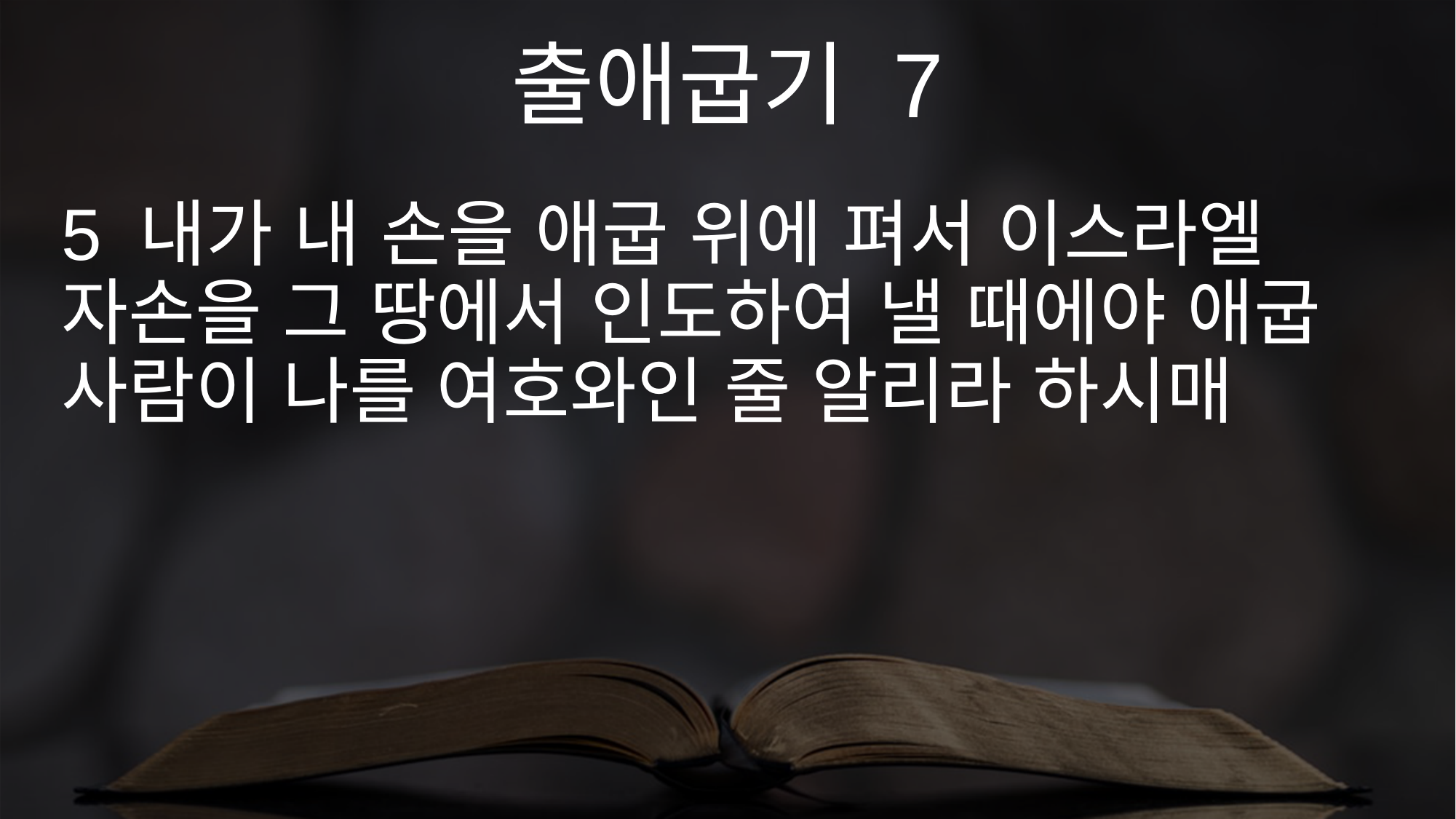

출애굽기 7
5 내가 내 손을 애굽 위에 펴서 이스라엘 자손을 그 땅에서 인도하여 낼 때에야 애굽 사람이 나를 여호와인 줄 알리라 하시매